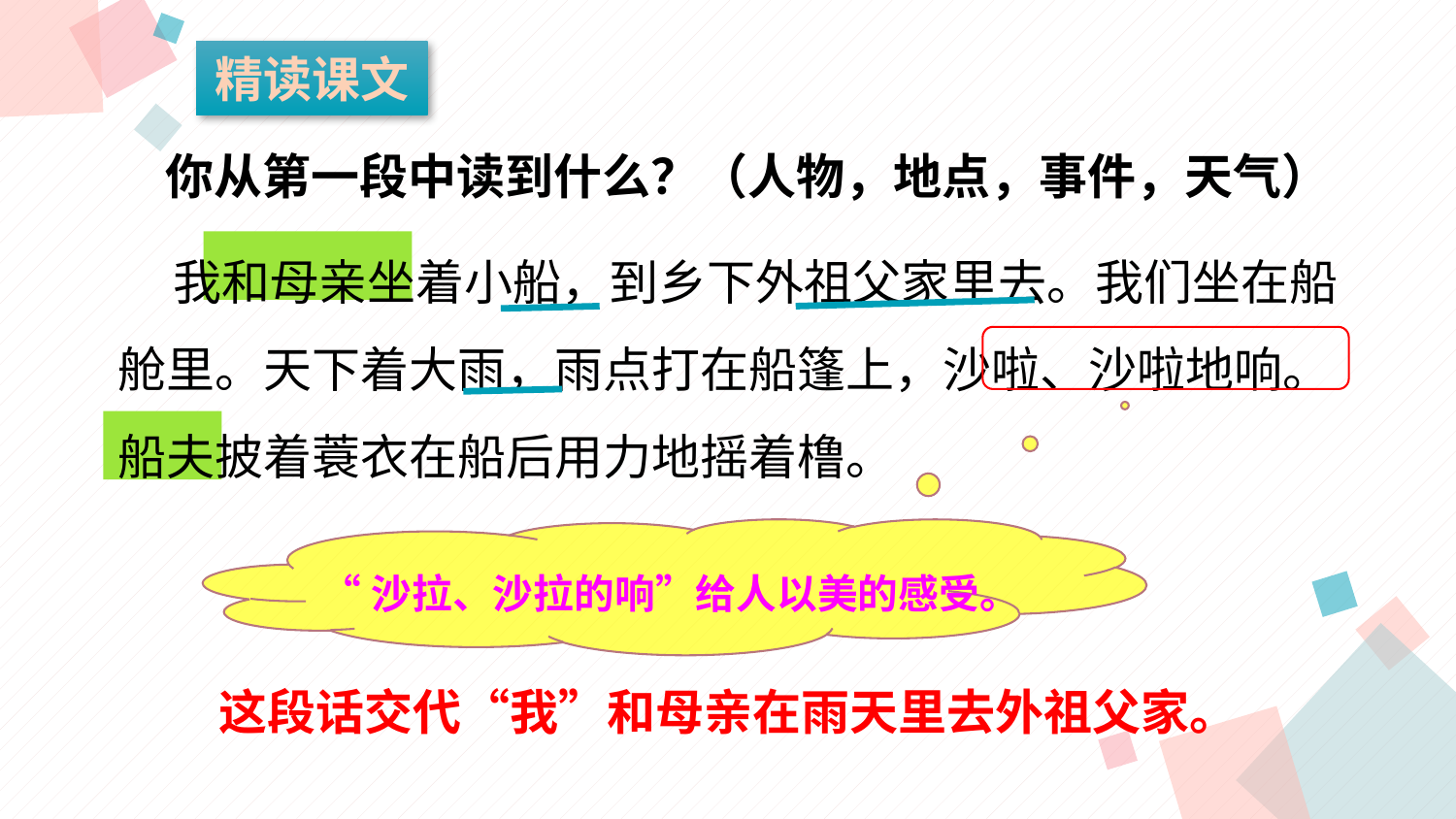

精读课文
你从第一段中读到什么？（人物，地点，事件，天气）
    我和母亲坐着小船，到乡下外祖父家里去。我们坐在船舱里。天下着大雨，雨点打在船篷上，沙啦、沙啦地响。船夫披着蓑衣在船后用力地摇着橹。

“沙拉、沙拉的响”给人以美的感受。
这段话交代“我”和母亲在雨天里去外祖父家。